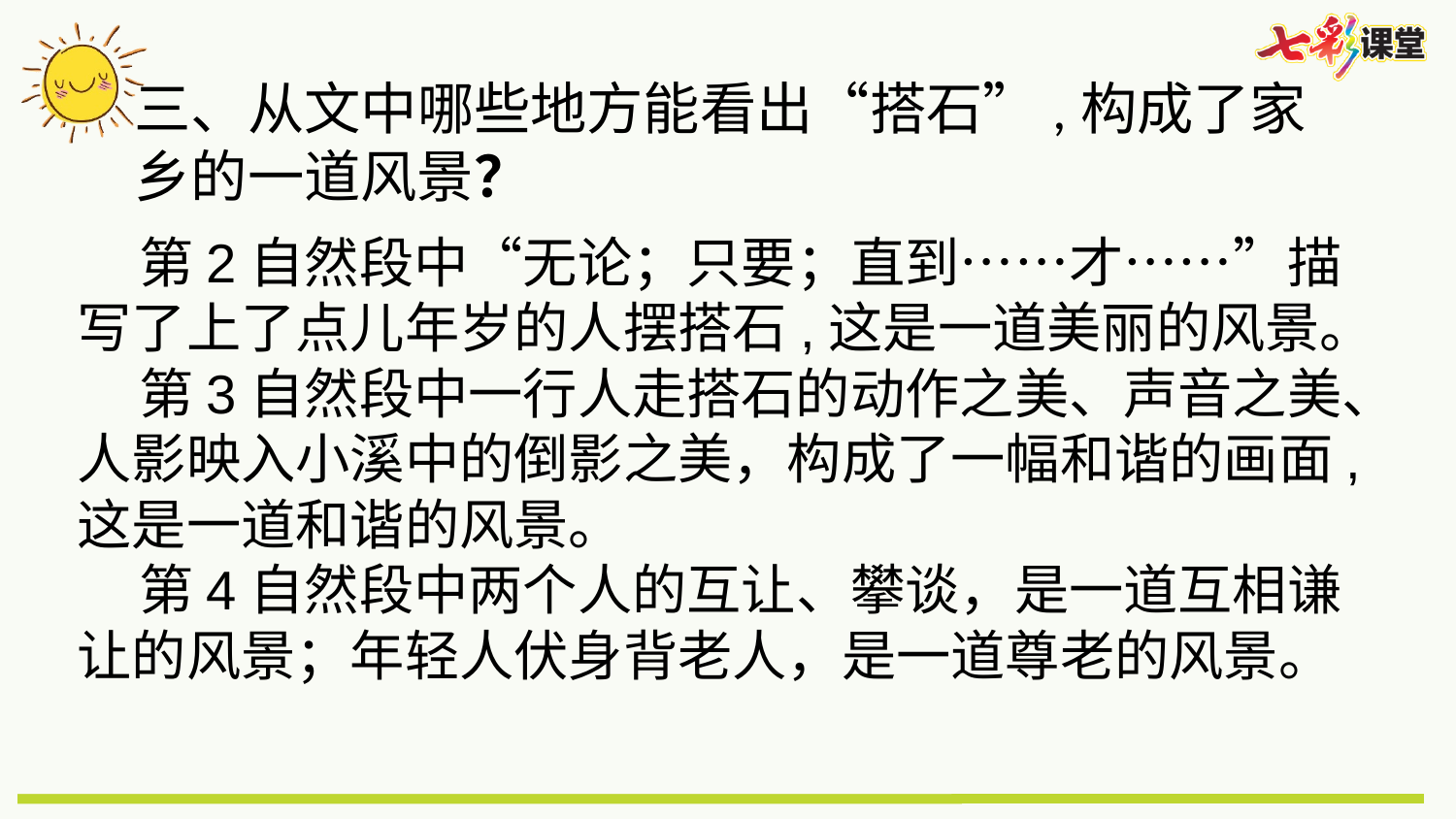

三、从文中哪些地方能看出“搭石”,构成了家乡的一道风景？
    第2自然段中“无论；只要；直到……才……”描写了上了点儿年岁的人摆搭石,这是一道美丽的风景。
    第3自然段中一行人走搭石的动作之美、声音之美、人影映入小溪中的倒影之美，构成了一幅和谐的画面,这是一道和谐的风景。
    第4自然段中两个人的互让、攀谈，是一道互相谦让的风景；年轻人伏身背老人，是一道尊老的风景。